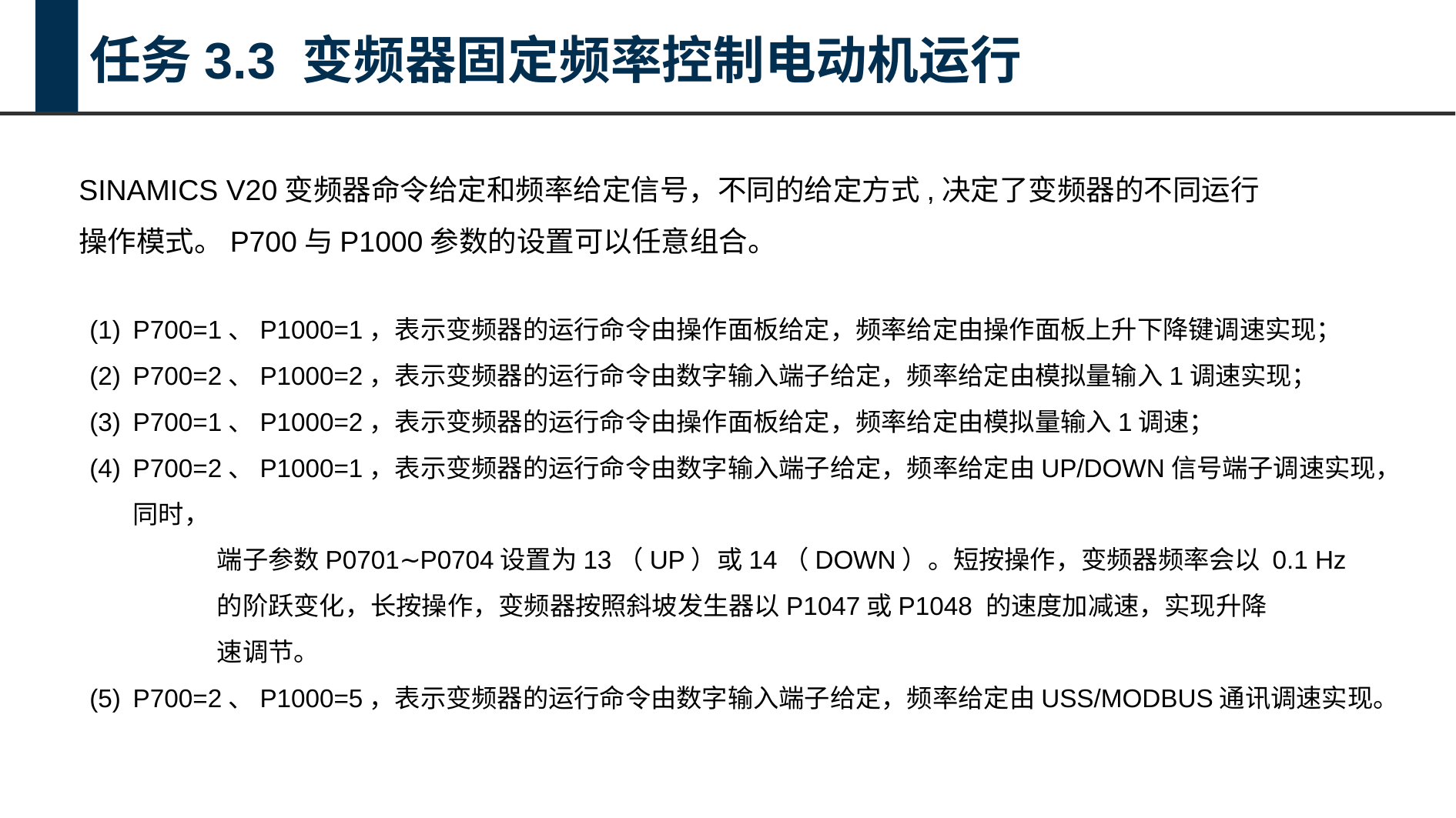

任务3.3 变频器固定频率控制电动机运行
SINAMICS V20变频器命令给定和频率给定信号，不同的给定方式,决定了变频器的不同运行操作模式。P700与P1000参数的设置可以任意组合。
P700=1、P1000=1，表示变频器的运行命令由操作面板给定，频率给定由操作面板上升下降键调速实现；
P700=2、P1000=2，表示变频器的运行命令由数字输入端子给定，频率给定由模拟量输入1调速实现；
P700=1、P1000=2，表示变频器的运行命令由操作面板给定，频率给定由模拟量输入1调速；
P700=2、P1000=1，表示变频器的运行命令由数字输入端子给定，频率给定由UP/DOWN信号端子调速实现，同时，
                     端子参数P0701∼P0704设置为13（UP）或14（DOWN）。短按操作，变频器频率会以 0.1 Hz
                     的阶跃变化，长按操作，变频器按照斜坡发生器以P1047或P1048 的速度加减速，实现升降
                     速调节。
P700=2、P1000=5，表示变频器的运行命令由数字输入端子给定，频率给定由USS/MODBUS通讯调速实现。